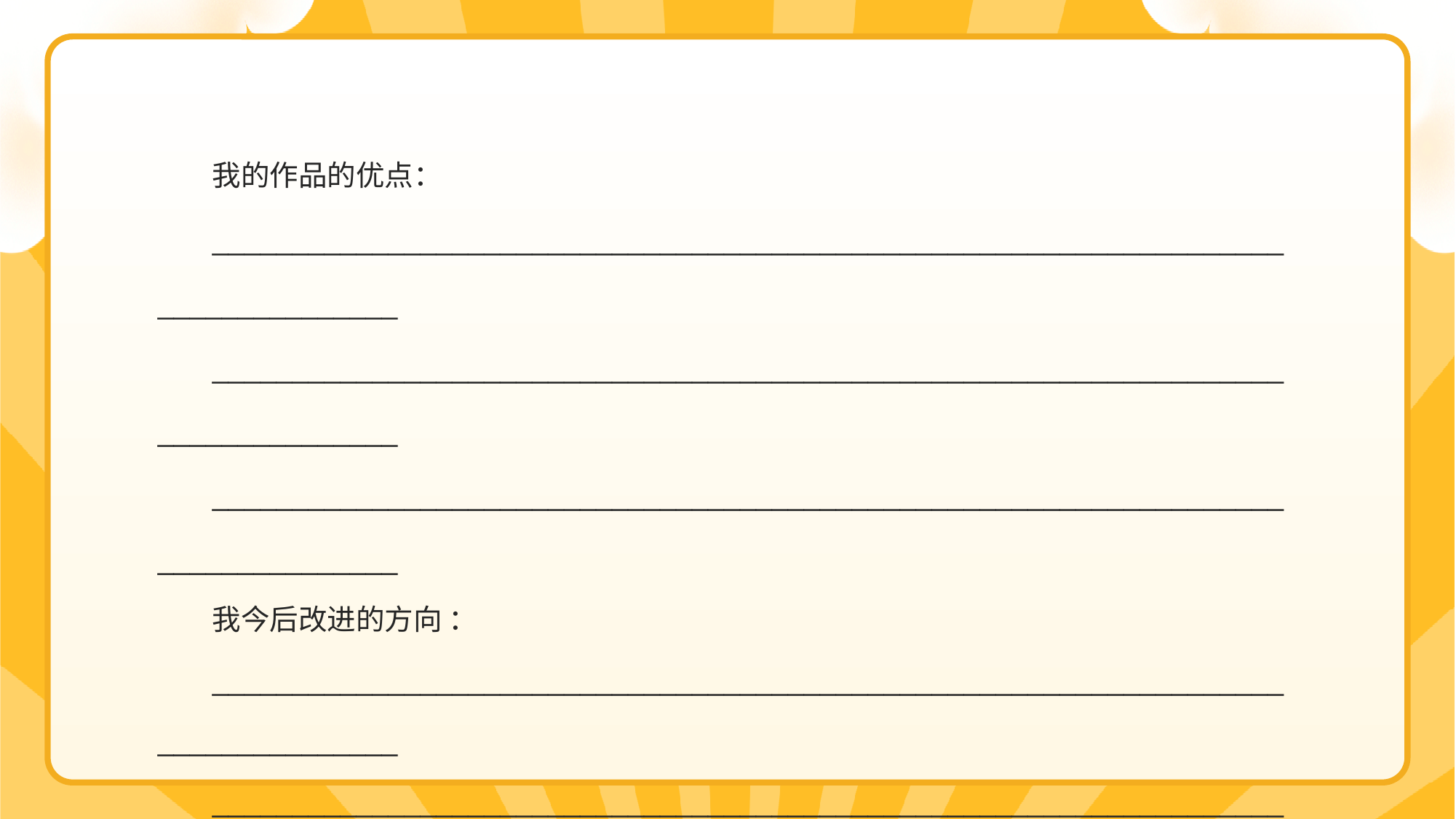

我的作品的优点：
__________________________________________________________________________________
__________________________________________________________________________________
__________________________________________________________________________________
我今后改进的方向 ：
__________________________________________________________________________________
__________________________________________________________________________________
__________________________________________________________________________________